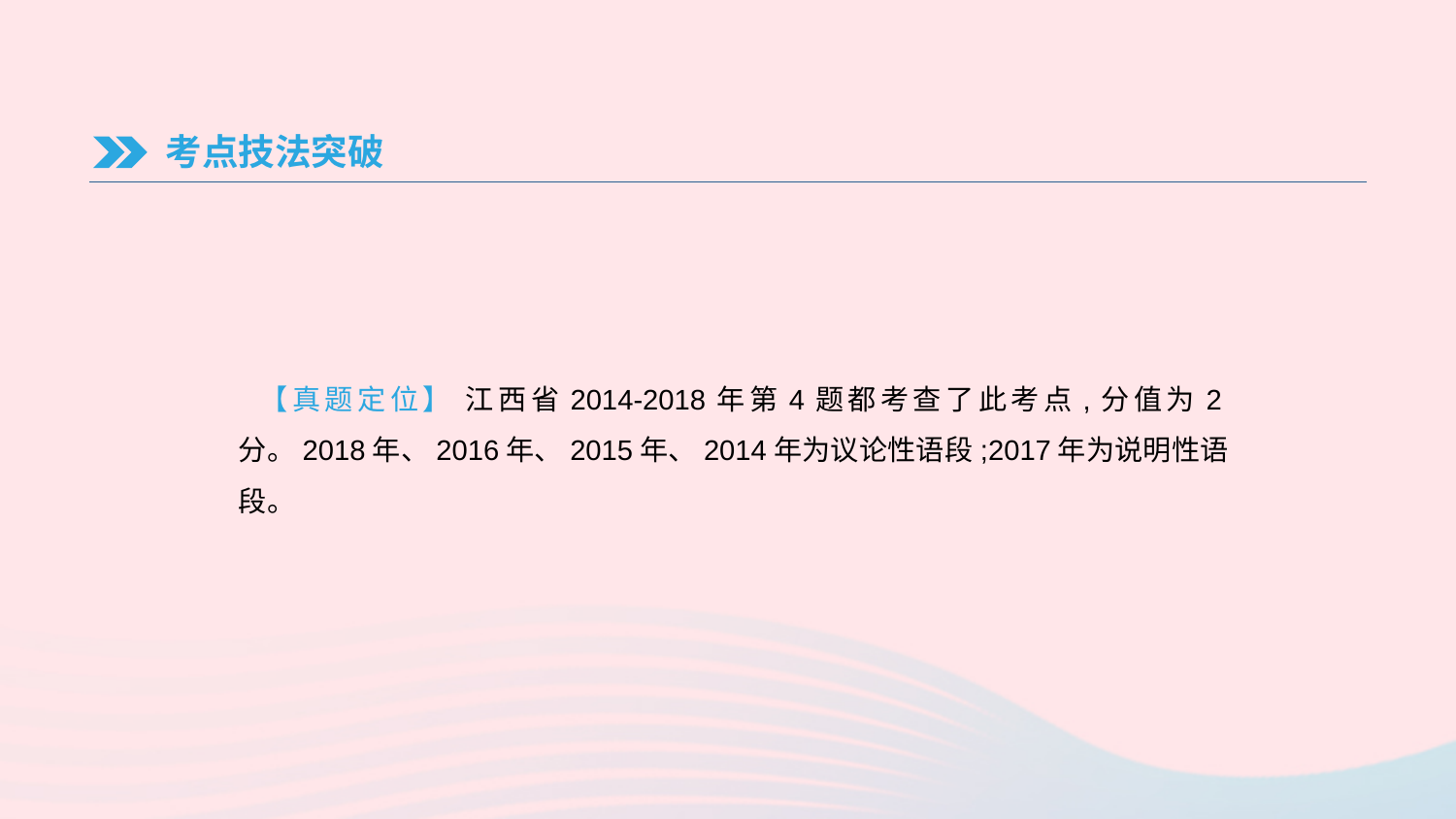

考点技法突破

 【真题定位】 江西省2014-2018年第4题都考查了此考点,分值为2分。2018年、2016年、2015年、2014年为议论性语段;2017年为说明性语段。